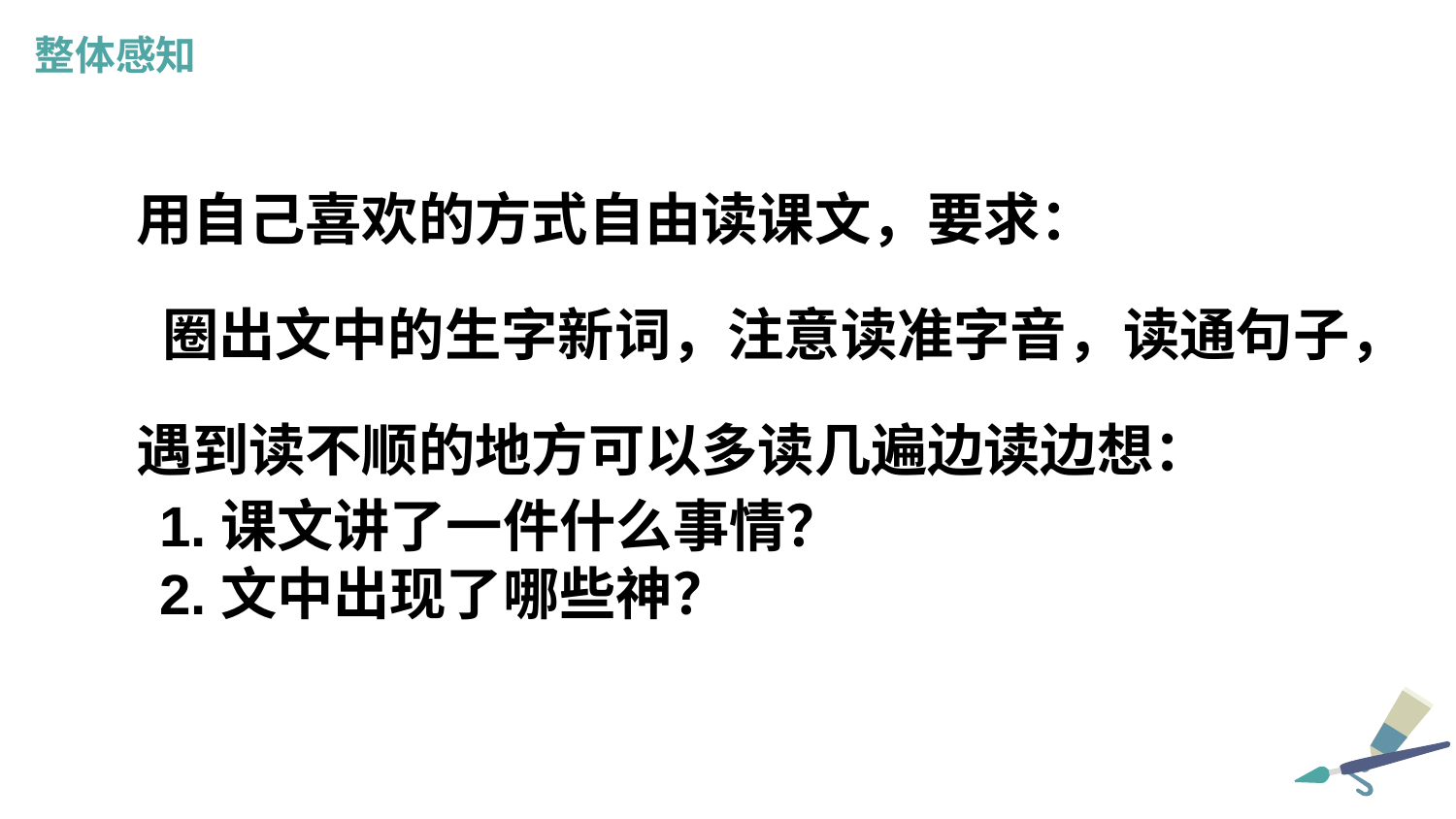

整体感知
用自己喜欢的方式自由读课文，要求：
 圈出文中的生字新词，注意读准字音，读通句子，遇到读不顺的地方可以多读几遍边读边想：
1.课文讲了一件什么事情？
2.文中出现了哪些神？